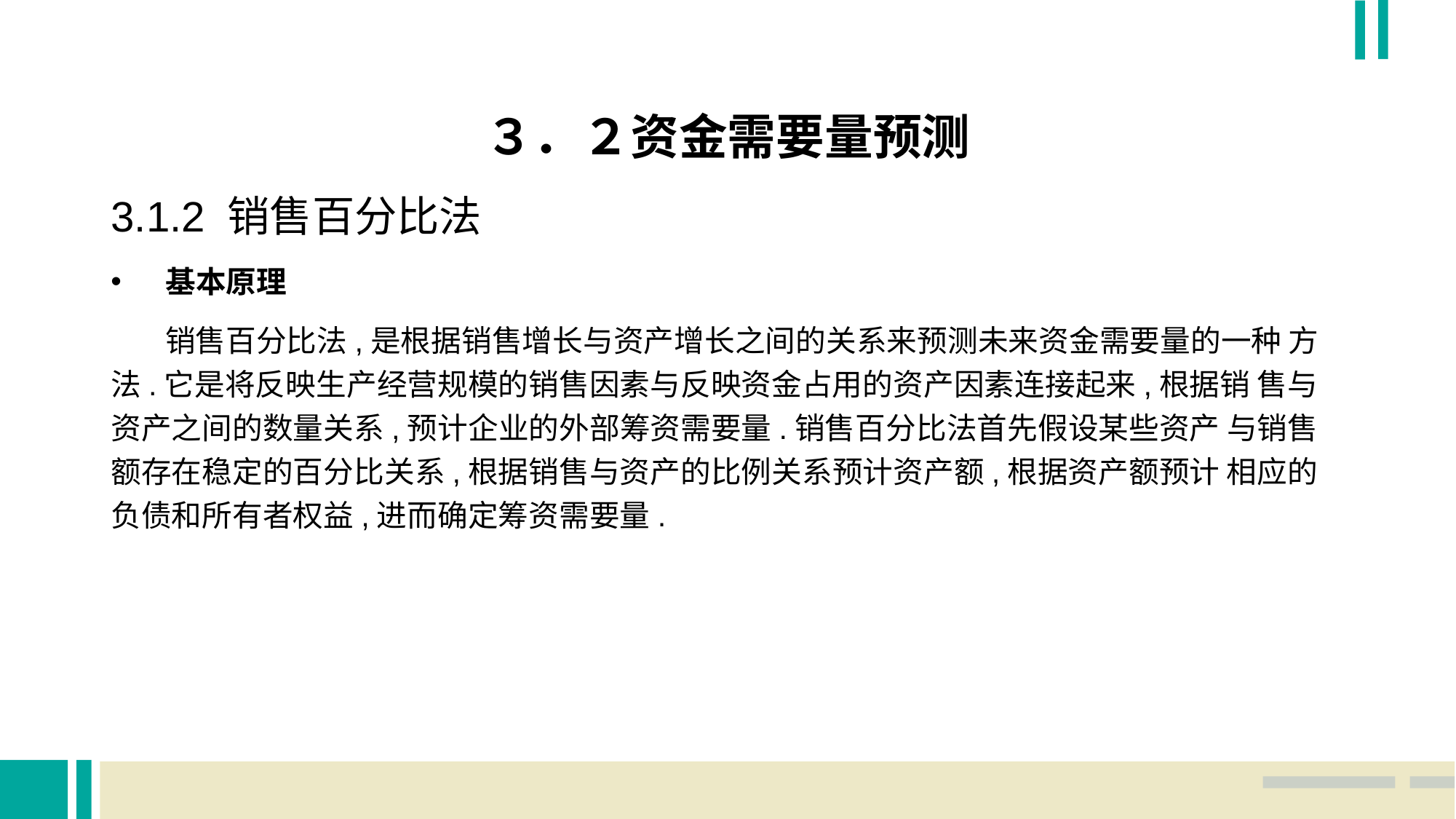

３．２资金需要量预测
3.1.2 销售百分比法
基本原理
       销售百分比法,是根据销售增长与资产增长之间的关系来预测未来资金需要量的一种 方法.它是将反映生产经营规模的销售因素与反映资金占用的资产因素连接起来,根据销 售与资产之间的数量关系,预计企业的外部筹资需要量.销售百分比法首先假设某些资产 与销售额存在稳定的百分比关系,根据销售与资产的比例关系预计资产额,根据资产额预计 相应的负债和所有者权益,进而确定筹资需要量.